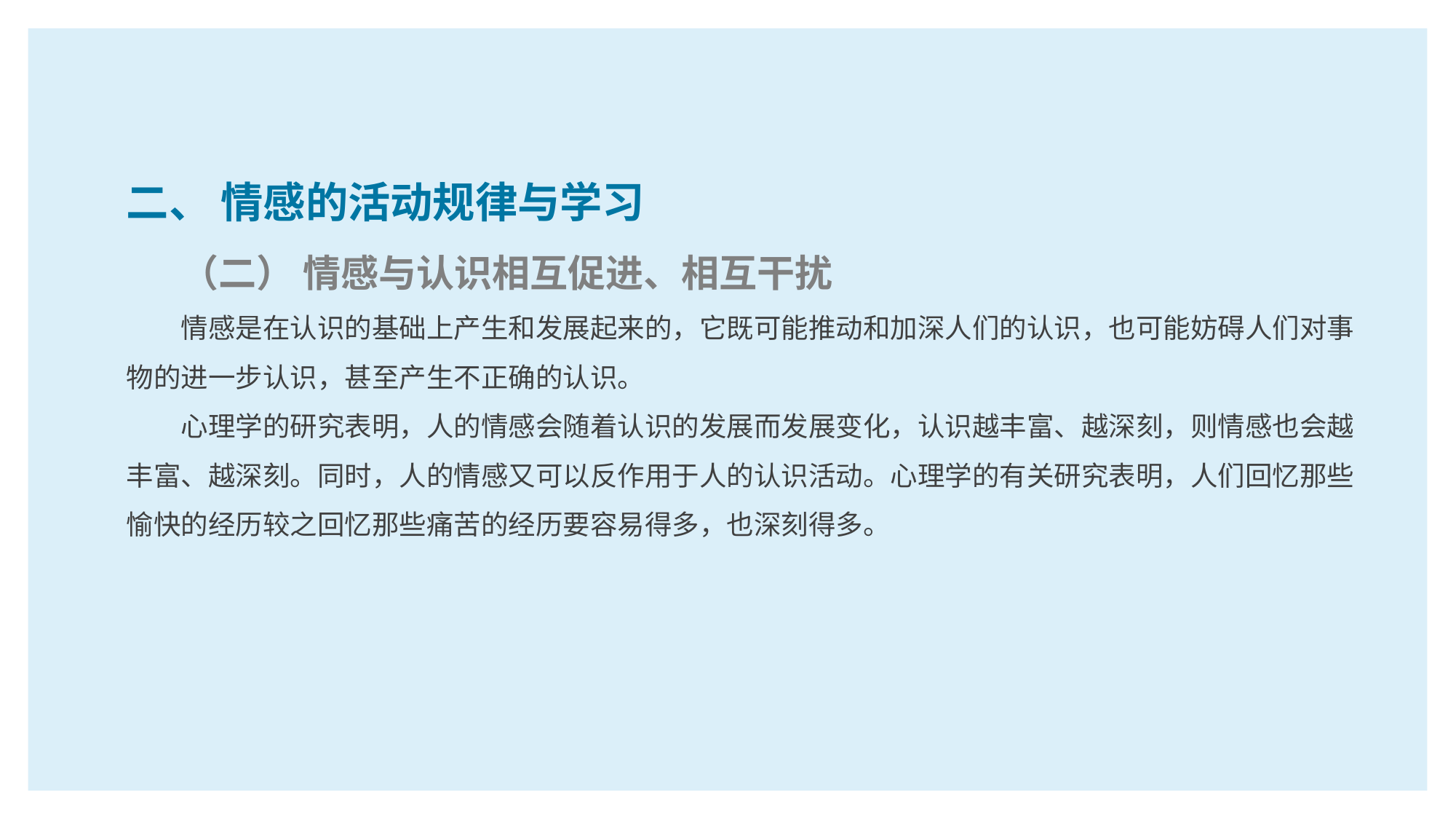

二、 情感的活动规律与学习
（二） 情感与认识相互促进、相互干扰
情感是在认识的基础上产生和发展起来的，它既可能推动和加深人们的认识，也可能妨碍人们对事物的进一步认识，甚至产生不正确的认识。
心理学的研究表明，人的情感会随着认识的发展而发展变化，认识越丰富、越深刻，则情感也会越丰富、越深刻。同时，人的情感又可以反作用于人的认识活动。心理学的有关研究表明，人们回忆那些愉快的经历较之回忆那些痛苦的经历要容易得多，也深刻得多。